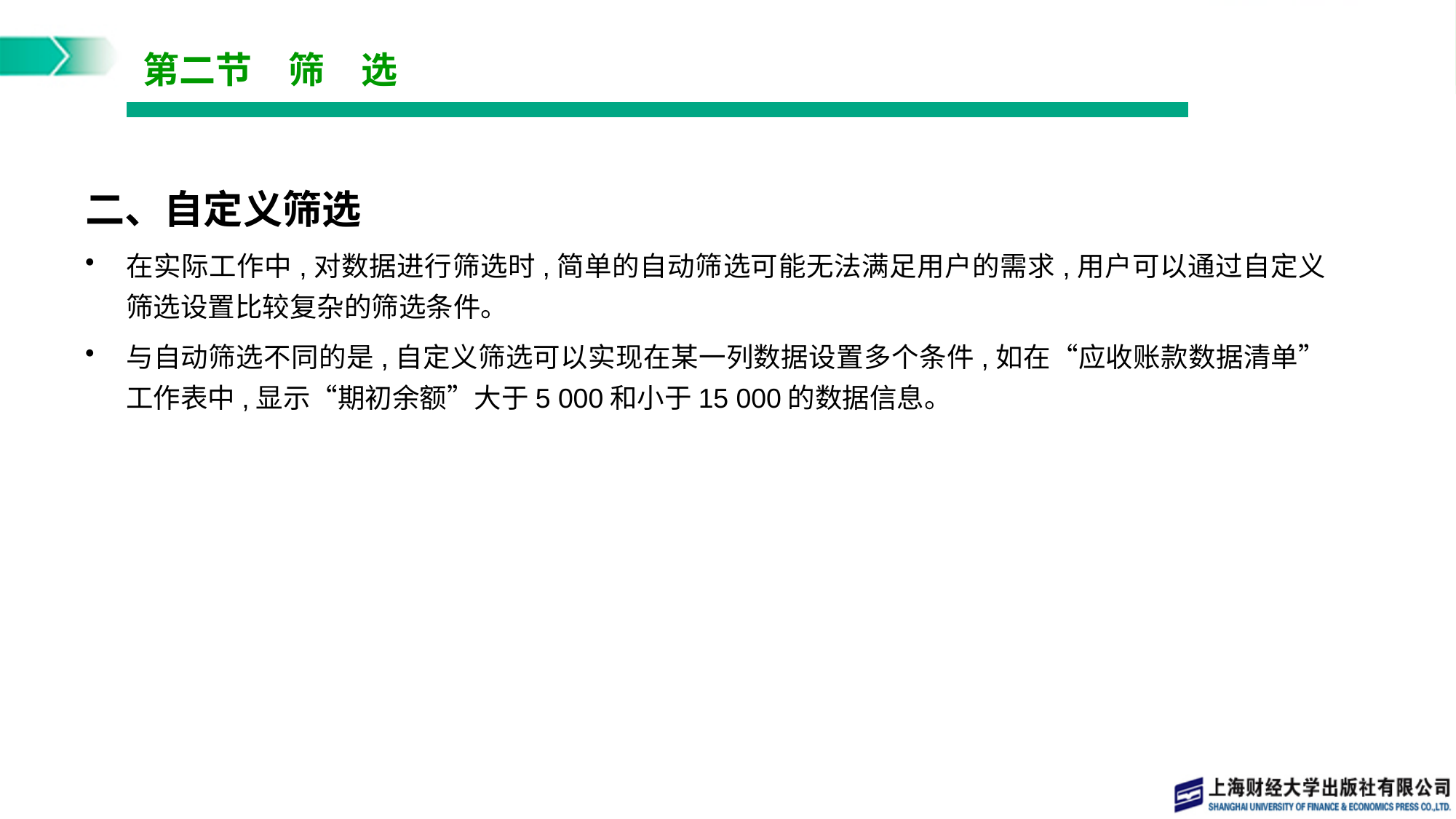

# 第二节　筛　选
二、自定义筛选
在实际工作中,对数据进行筛选时,简单的自动筛选可能无法满足用户的需求,用户可以通过自定义筛选设置比较复杂的筛选条件。
与自动筛选不同的是,自定义筛选可以实现在某一列数据设置多个条件,如在“应收账款数据清单”工作表中,显示“期初余额”大于5 000和小于15 000的数据信息。